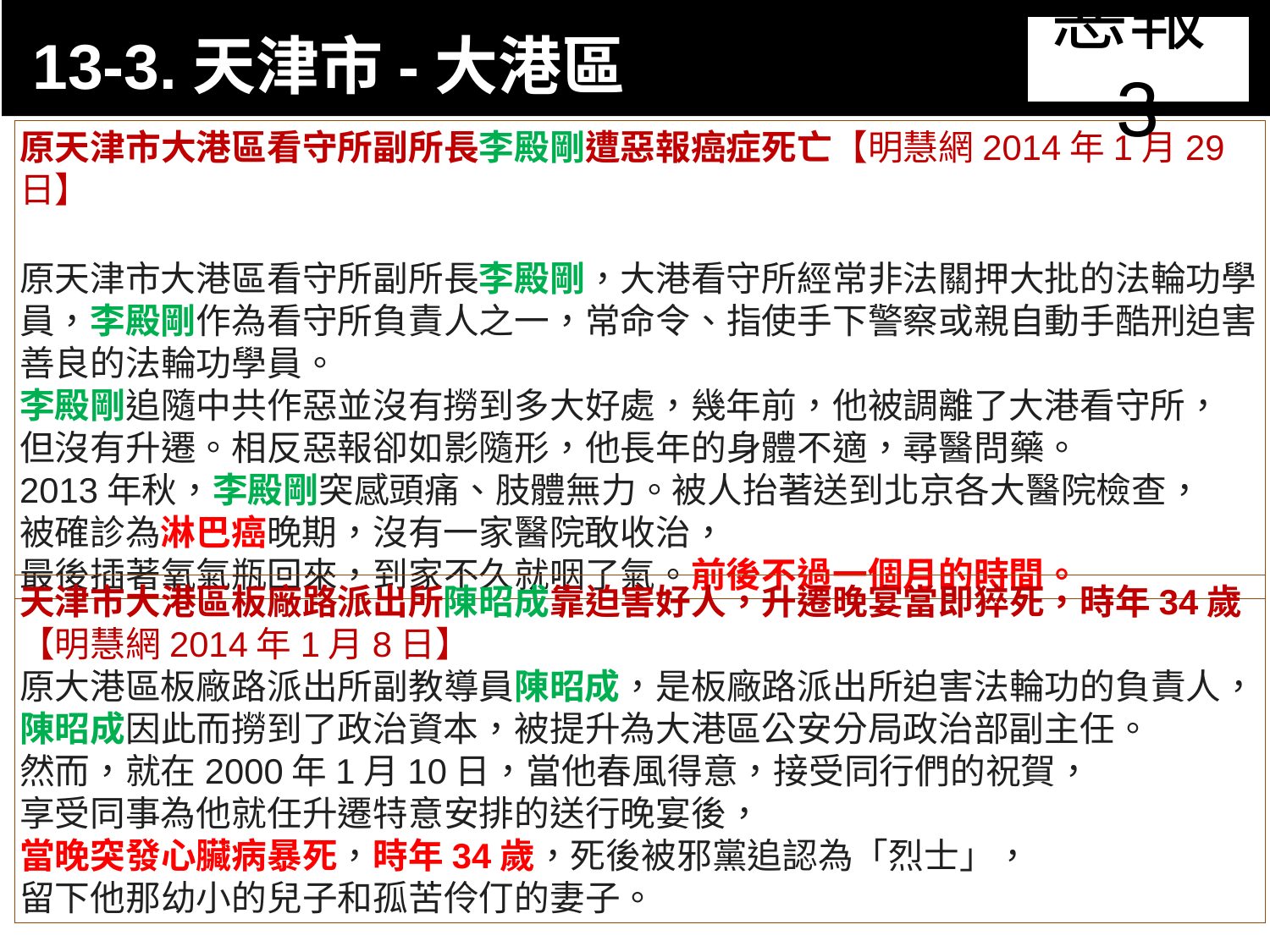

13-3.天津市-大港區
11-3. XX市官員惡報實例
惡報3
原天津市大港區看守所副所長李殿剛遭惡報癌症死亡【明慧網2014年1月29日】

原天津市大港區看守所副所長李殿剛，大港看守所經常非法關押大批的法輪功學員，李殿剛作為看守所負責人之一，常命令、指使手下警察或親自動手酷刑迫害善良的法輪功學員。
李殿剛追隨中共作惡並沒有撈到多大好處，幾年前，他被調離了大港看守所，
但沒有升遷。相反惡報卻如影隨形，他長年的身體不適，尋醫問藥。
2013年秋，李殿剛突感頭痛、肢體無力。被人抬著送到北京各大醫院檢查，
被確診為淋巴癌晚期，沒有一家醫院敢收治，
最後插著氧氣瓶回來，到家不久就咽了氣。前後不過一個月的時間。
天津市大港區板廠路派出所陳昭成靠迫害好人，升遷晚宴當即猝死，時年34歲
【明慧網2014年1月8日】
原大港區板廠路派出所副教導員陳昭成，是板廠路派出所迫害法輪功的負責人，
陳昭成因此而撈到了政治資本，被提升為大港區公安分局政治部副主任。
然而，就在2000年1月10日，當他春風得意，接受同行們的祝賀，
享受同事為他就任升遷特意安排的送行晚宴後，
當晚突發心臟病暴死，時年34歲，死後被邪黨追認為「烈士」，
留下他那幼小的兒子和孤苦伶仃的妻子。